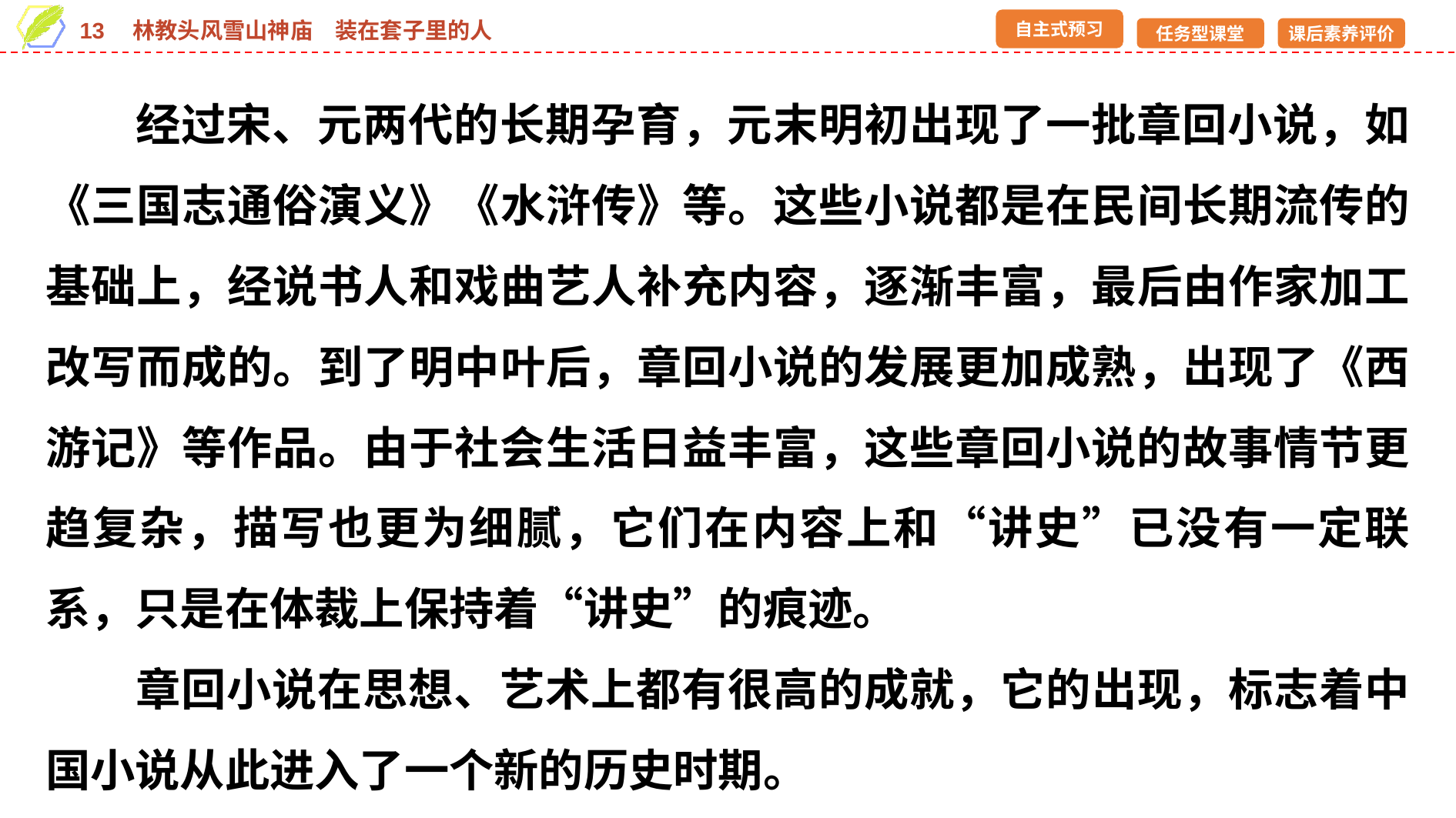

经过宋、元两代的长期孕育，元末明初出现了一批章回小说，如《三国志通俗演义》《水浒传》等。这些小说都是在民间长期流传的基础上，经说书人和戏曲艺人补充内容，逐渐丰富，最后由作家加工改写而成的。到了明中叶后，章回小说的发展更加成熟，出现了《西游记》等作品。由于社会生活日益丰富，这些章回小说的故事情节更趋复杂，描写也更为细腻，它们在内容上和“讲史”已没有一定联系，只是在体裁上保持着“讲史”的痕迹。
章回小说在思想、艺术上都有很高的成就，它的出现，标志着中国小说从此进入了一个新的历史时期。